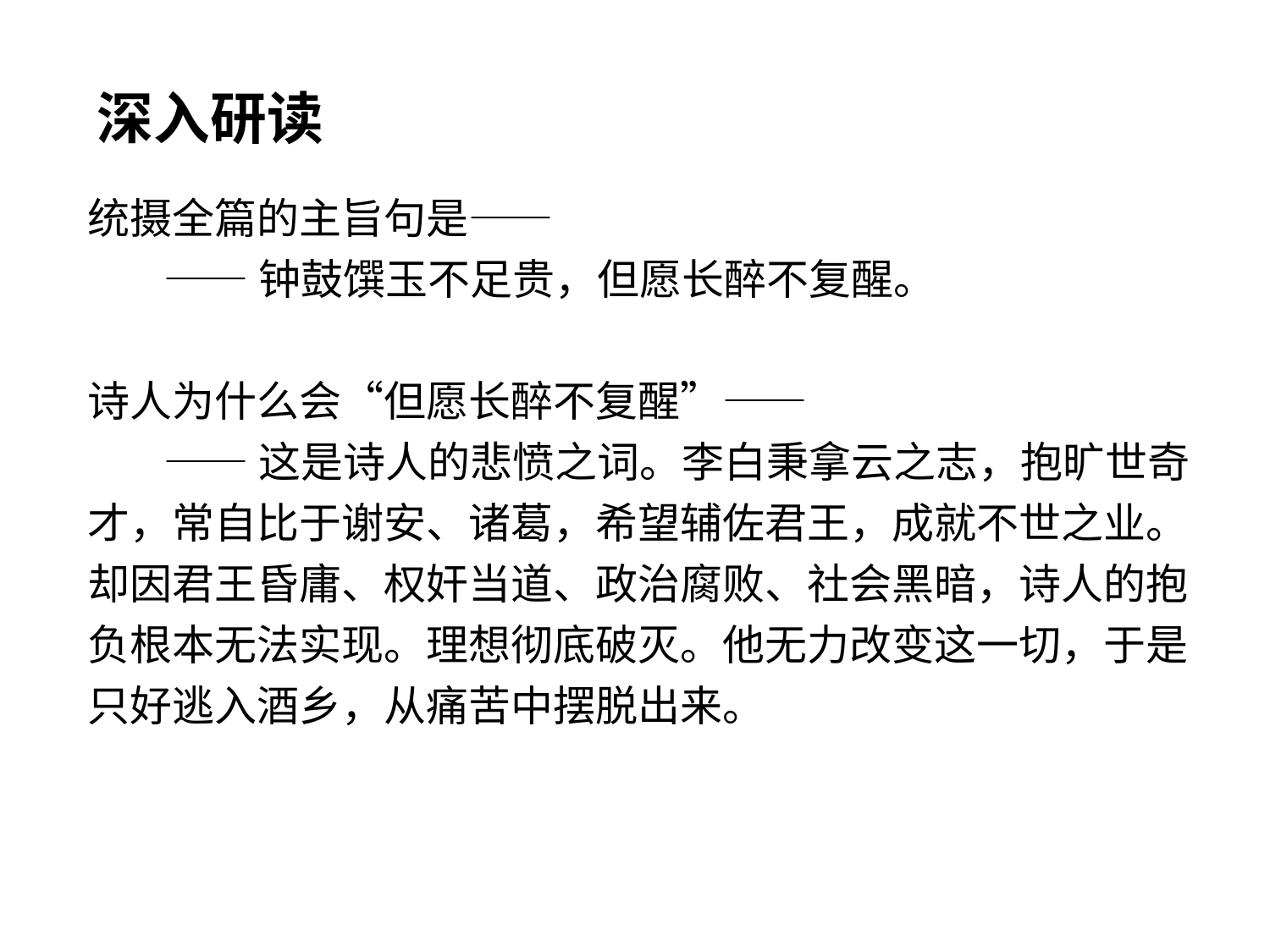

深入研读
统摄全篇的主旨句是――
        ――钟鼓馔玉不足贵，但愿长醉不复醒。

诗人为什么会“但愿长醉不复醒”――
        ――这是诗人的悲愤之词。李白秉拿云之志，抱旷世奇才，常自比于谢安、诸葛，希望辅佐君王，成就不世之业。却因君王昏庸、权奸当道、政治腐败、社会黑暗，诗人的抱负根本无法实现。理想彻底破灭。他无力改变这一切，于是只好逃入酒乡，从痛苦中摆脱出来。